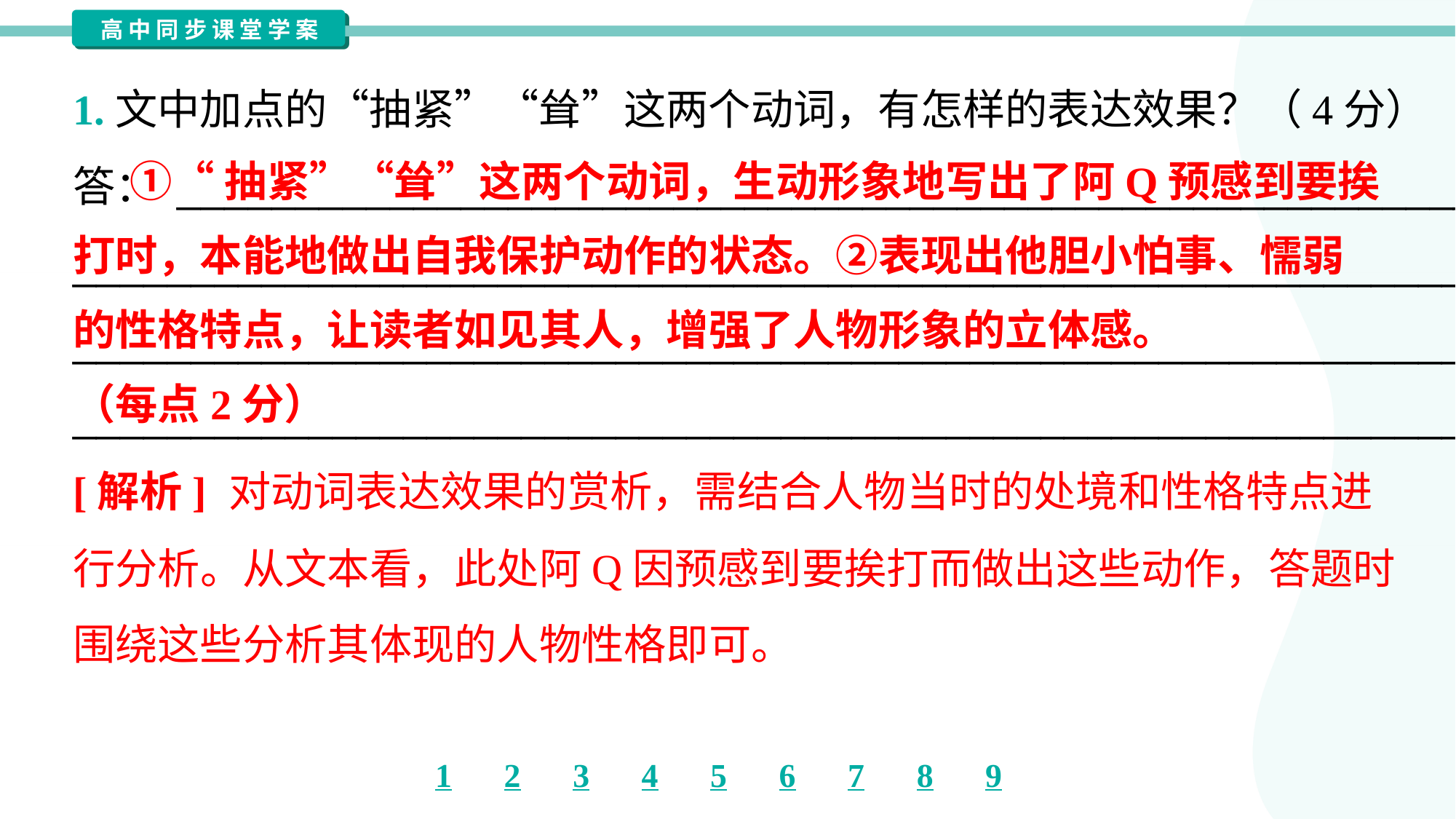

1.文中加点的“抽紧”“耸”这两个动词，有怎样的表达效果？（4分）
答： ________________________________________________________
_____________________________________________________________
_____________________________________________________________
_____________________________________________________________
      ①“抽紧”“耸”这两个动词，生动形象地写出了阿Q预感到要挨
打时，本能地做出自我保护动作的状态。②表现出他胆小怕事、懦弱
的性格特点，让读者如见其人，增强了人物形象的立体感。
（每点2分）
[解析] 对动词表达效果的赏析，需结合人物当时的处境和性格特点进
行分析。从文本看，此处阿Q因预感到要挨打而做出这些动作，答题时
围绕这些分析其体现的人物性格即可。